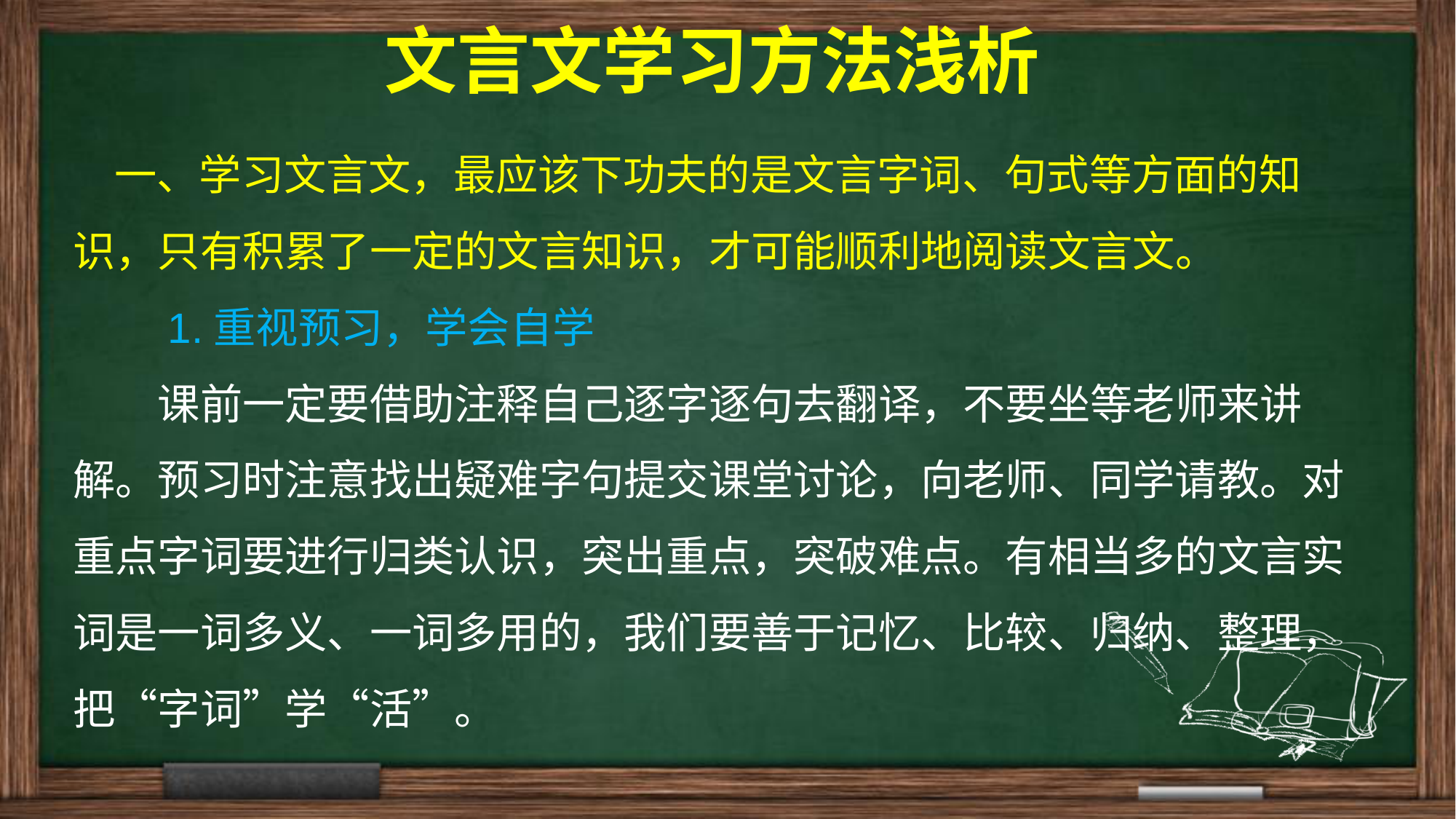

文言文学习方法浅析
    一、学习文言文，最应该下功夫的是文言字词、句式等方面的知识，只有积累了一定的文言知识，才可能顺利地阅读文言文。
　　1.重视预习，学会自学
　　课前一定要借助注释自己逐字逐句去翻译，不要坐等老师来讲解。预习时注意找出疑难字句提交课堂讨论，向老师、同学请教。对重点字词要进行归类认识，突出重点，突破难点。有相当多的文言实词是一词多义、一词多用的，我们要善于记忆、比较、归纳、整理，把“字词”学“活”。